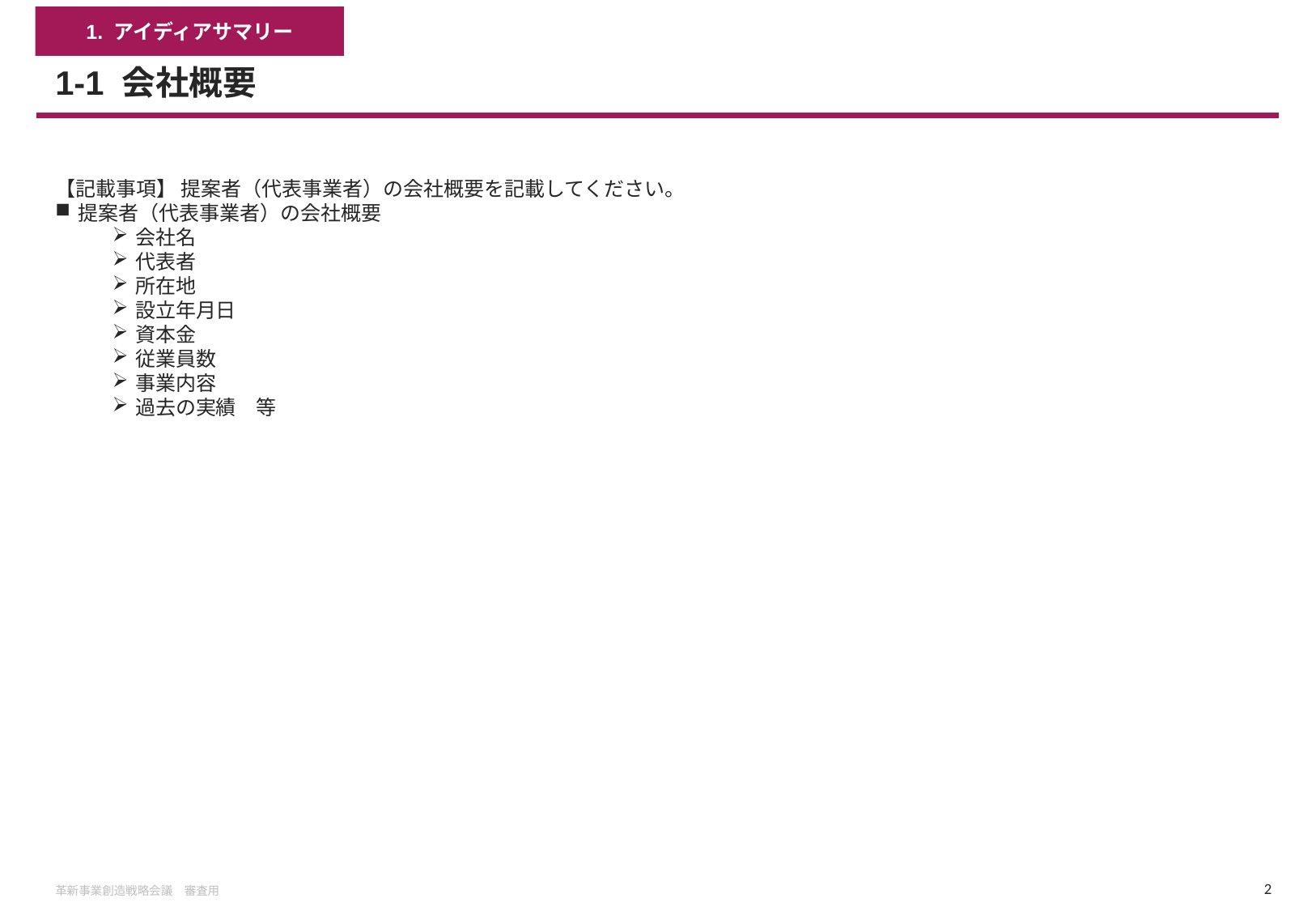

1. アイディアサマリー
# 1-1 会社概要
【記載事項】 提案者（代表事業者）の会社概要を記載してください。
提案者（代表事業者）の会社概要
会社名
代表者
所在地
設立年月日
資本金
従業員数
事業内容
過去の実績　等
革新事業創造戦略会議　審査用